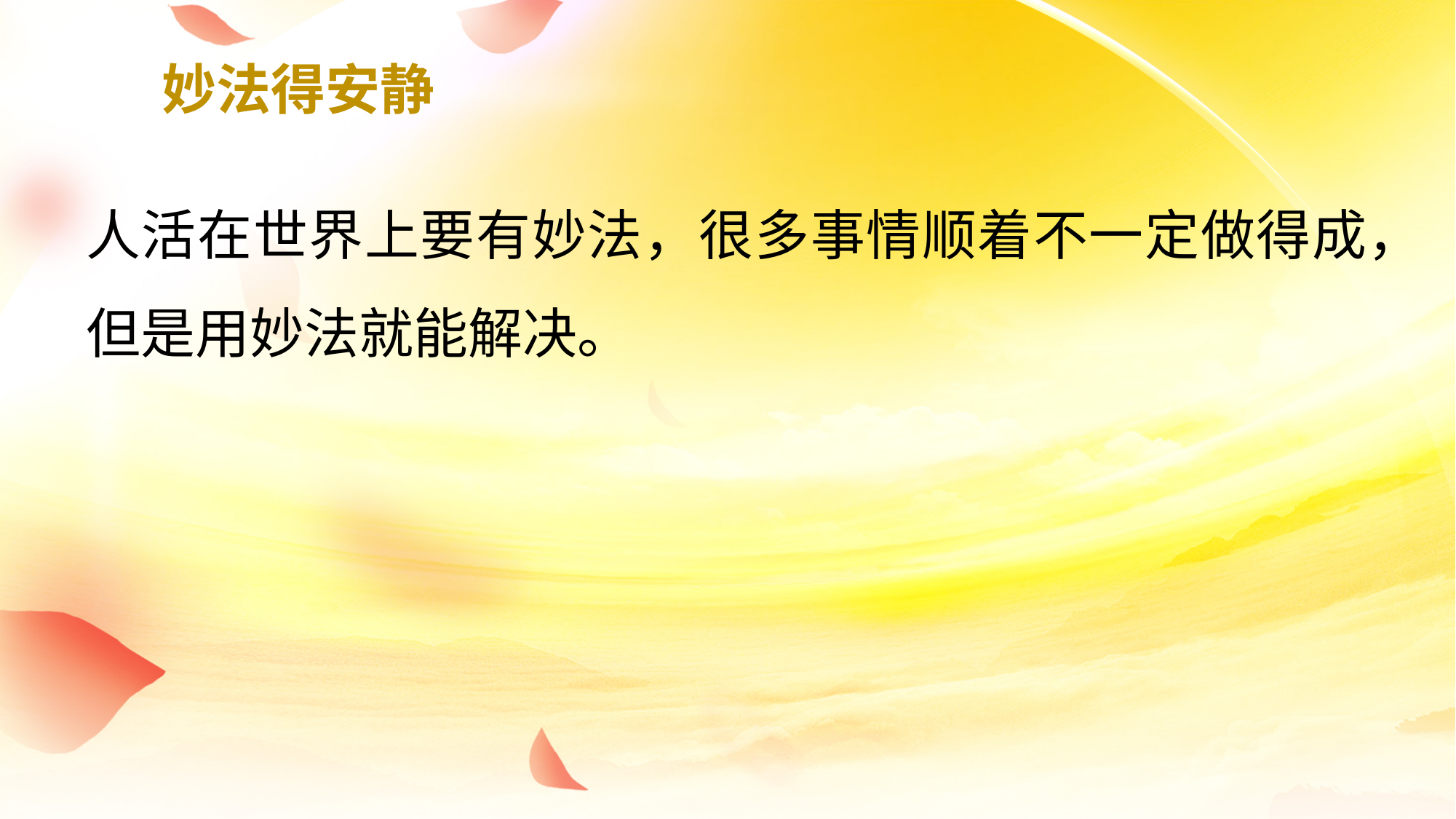

妙法得安静
人活在世界上要有妙法，很多事情顺着不一定做得成，但是用妙法就能解决。